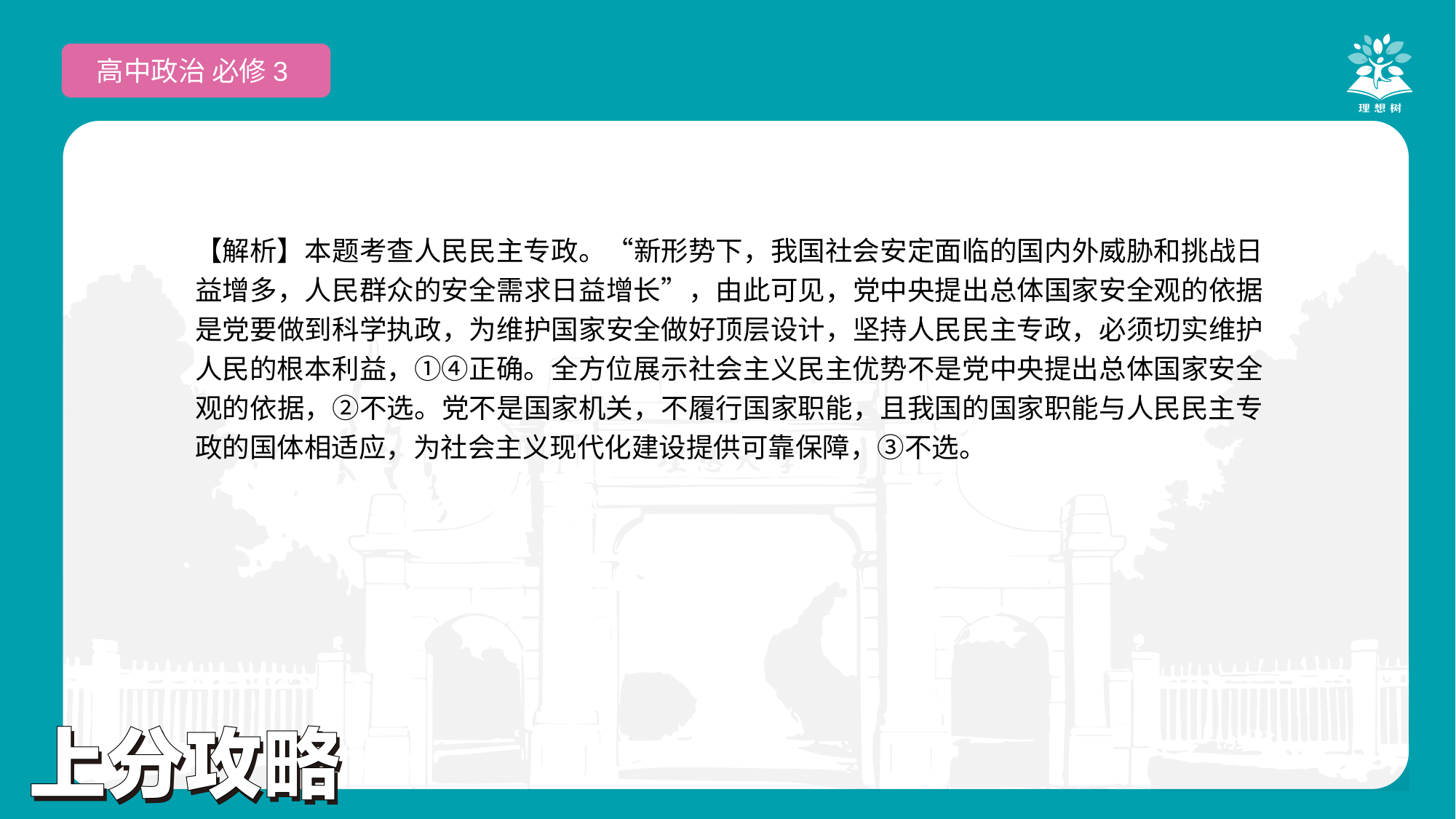

高中政治 必修3
【解析】本题考查人民民主专政。“新形势下，我国社会安定面临的国内外威胁和挑战日益增多，人民群众的安全需求日益增长”，由此可见，党中央提出总体国家安全观的依据是党要做到科学执政，为维护国家安全做好顶层设计，坚持人民民主专政，必须切实维护人民的根本利益，①④正确。全方位展示社会主义民主优势不是党中央提出总体国家安全观的依据，②不选。党不是国家机关，不履行国家职能，且我国的国家职能与人民民主专政的国体相适应，为社会主义现代化建设提供可靠保障，③不选。